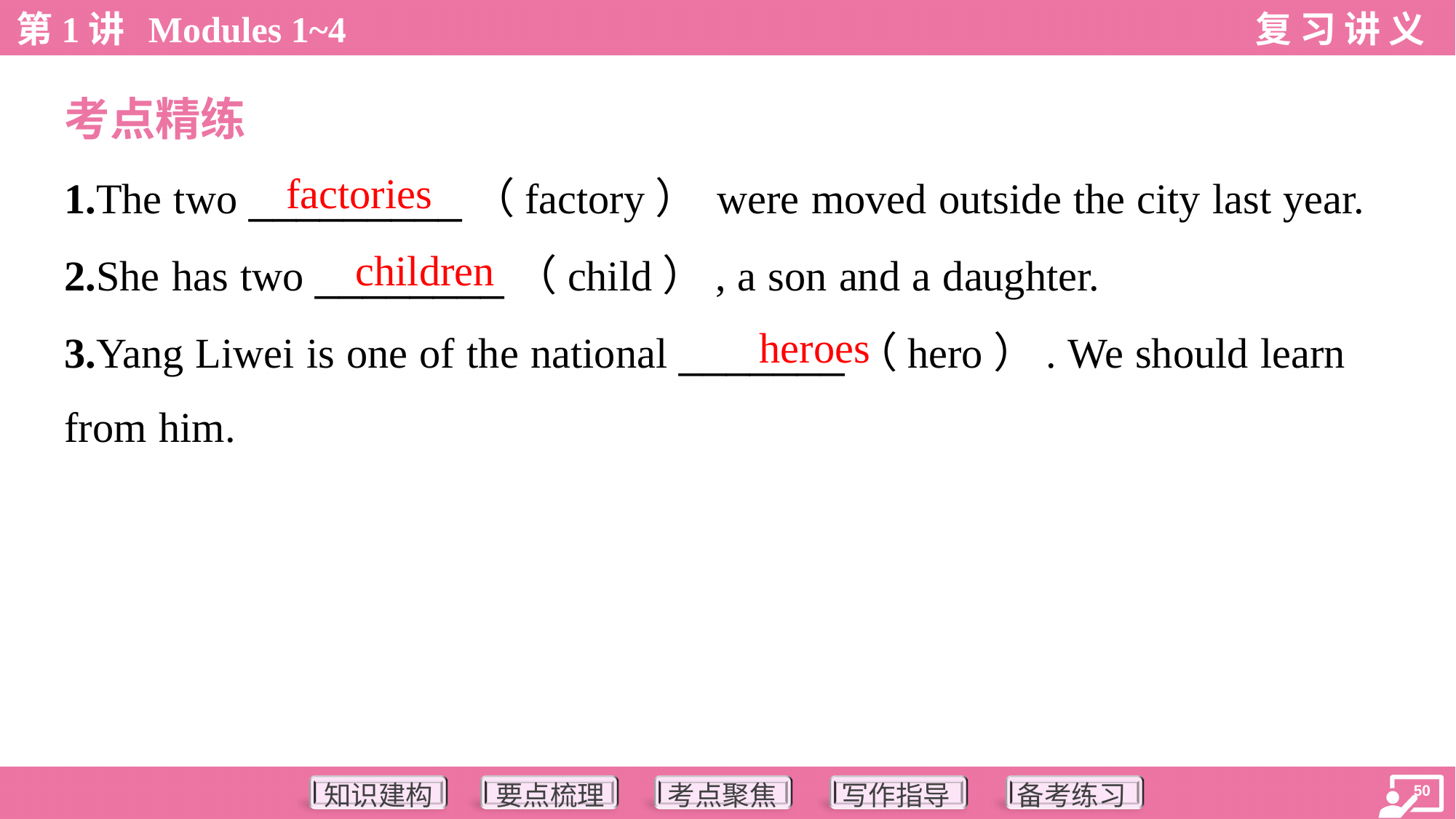

考点精练
factories
1.The two _________（factory） were moved outside the city last year.
2.She has two ________（child）, a son and a daughter.
3.Yang Liwei is one of the national _______（hero）. We should learn
from him.
children
heroes